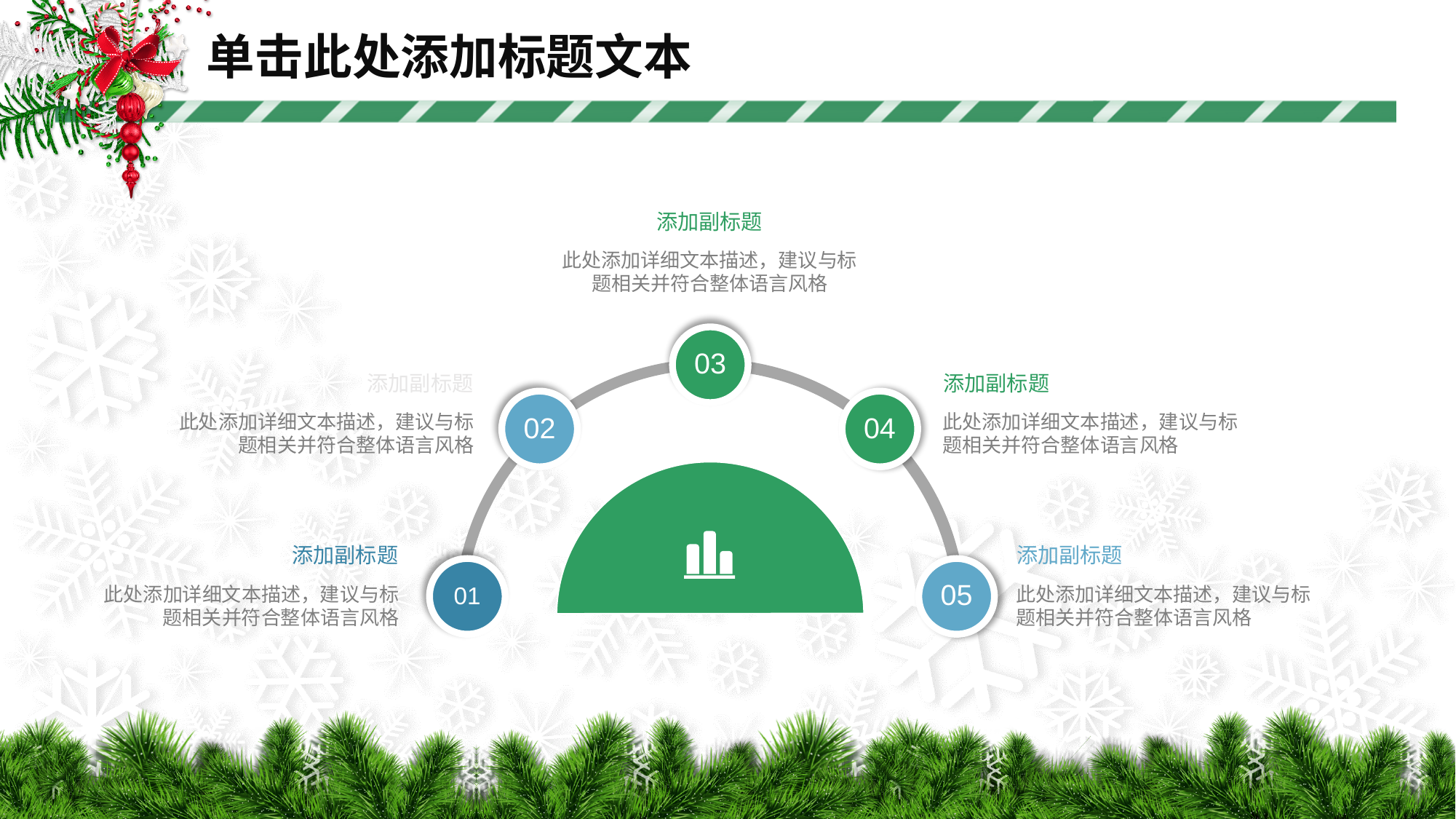

# 单击此处添加标题文本
添加副标题
此处添加详细文本描述，建议与标题相关并符合整体语言风格
03

添加副标题
此处添加详细文本描述，建议与标题相关并符合整体语言风格
添加副标题
此处添加详细文本描述，建议与标题相关并符合整体语言风格
02
04

添加副标题
此处添加详细文本描述，建议与标题相关并符合整体语言风格
添加副标题
此处添加详细文本描述，建议与标题相关并符合整体语言风格
01
05